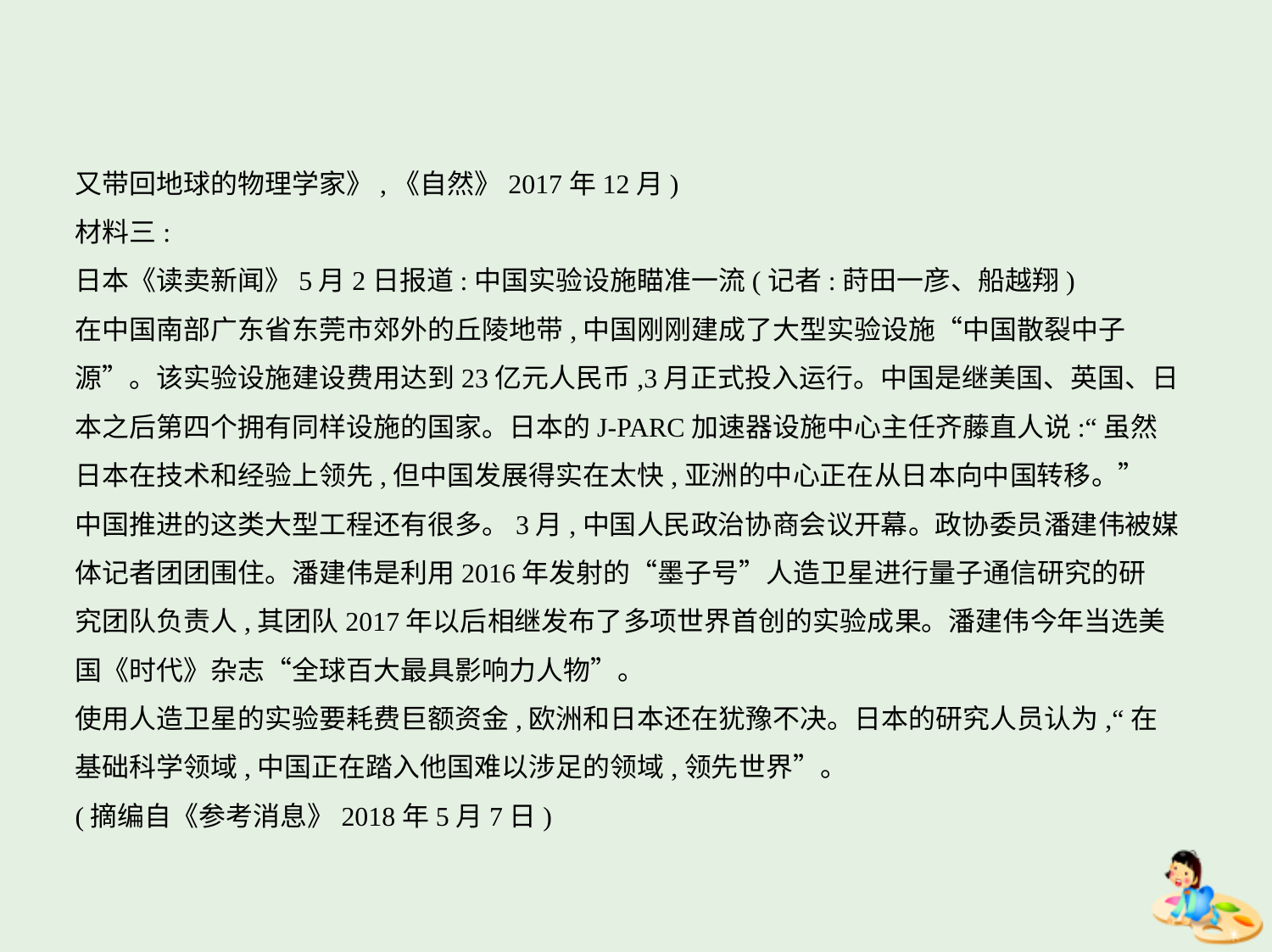

又带回地球的物理学家》,《自然》2017年12月)
材料三:
日本《读卖新闻》5月2日报道:中国实验设施瞄准一流(记者:莳田一彦、船越翔)
在中国南部广东省东莞市郊外的丘陵地带,中国刚刚建成了大型实验设施“中国散裂中子
源”。该实验设施建设费用达到23亿元人民币,3月正式投入运行。中国是继美国、英国、日
本之后第四个拥有同样设施的国家。日本的J-PARC加速器设施中心主任齐藤直人说:“虽然
日本在技术和经验上领先,但中国发展得实在太快,亚洲的中心正在从日本向中国转移。”
中国推进的这类大型工程还有很多。3月,中国人民政治协商会议开幕。政协委员潘建伟被媒
体记者团团围住。潘建伟是利用2016年发射的“墨子号”人造卫星进行量子通信研究的研
究团队负责人,其团队2017年以后相继发布了多项世界首创的实验成果。潘建伟今年当选美
国《时代》杂志“全球百大最具影响力人物”。
使用人造卫星的实验要耗费巨额资金,欧洲和日本还在犹豫不决。日本的研究人员认为,“在
基础科学领域,中国正在踏入他国难以涉足的领域,领先世界”。
(摘编自《参考消息》2018年5月7日)